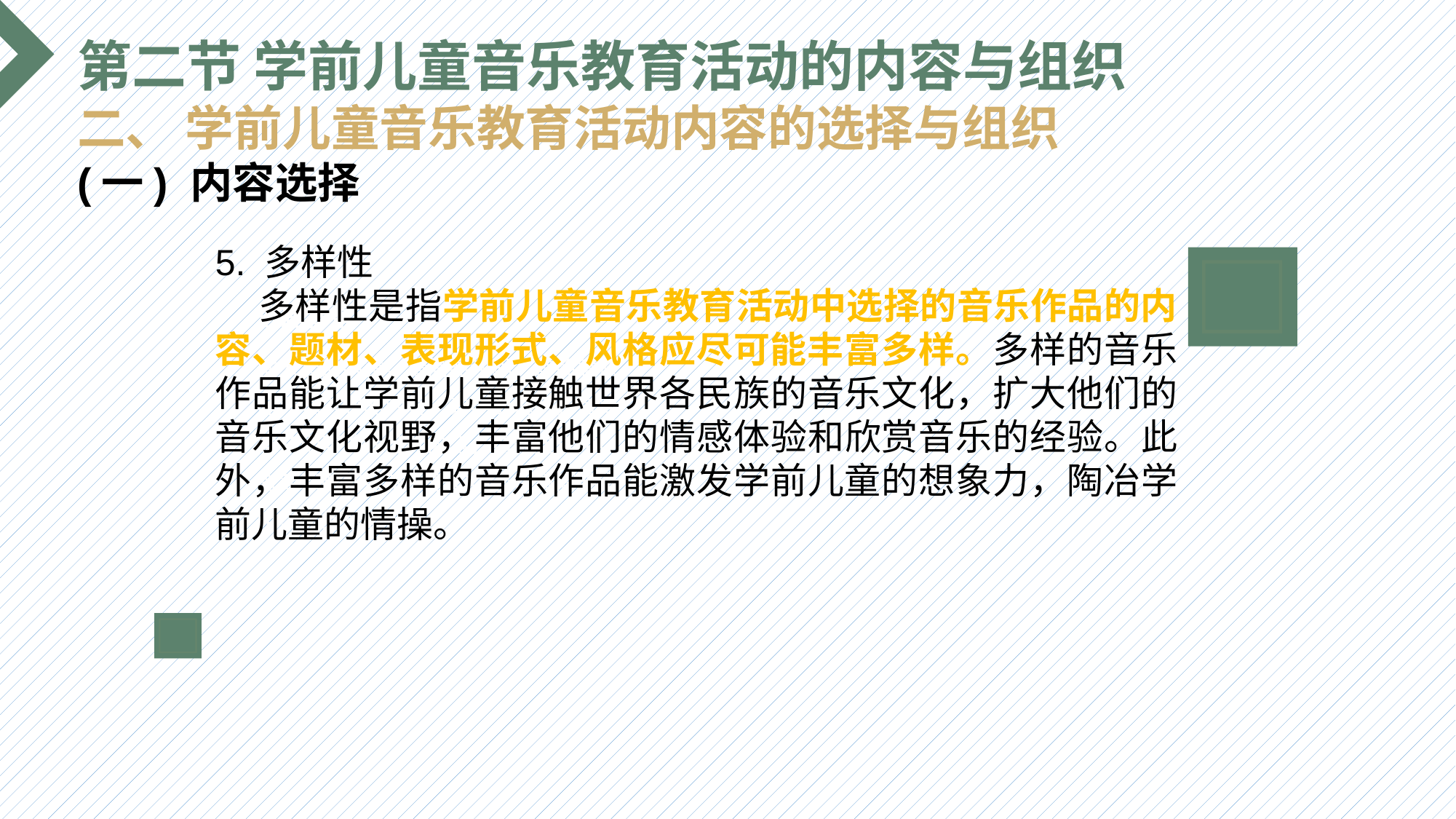

第二节 学前儿童音乐教育活动的内容与组织
二、 学前儿童音乐教育活动内容的选择与组织
(一) 内容选择

5. 多样性
    多样性是指学前儿童音乐教育活动中选择的音乐作品的内容、题材、表现形式、风格应尽可能丰富多样。多样的音乐作品能让学前儿童接触世界各民族的音乐文化，扩大他们的音乐文化视野，丰富他们的情感体验和欣赏音乐的经验。此外，丰富多样的音乐作品能激发学前儿童的想象力，陶冶学前儿童的情操。

选题背景
输入您的内容，请简要说明，言简意赅即可输入您的内容，请简要说明，言简意赅即可输入您的内容，请简要说明，言简意赅即可输入您的内容，请简要说明，言简意赅即可